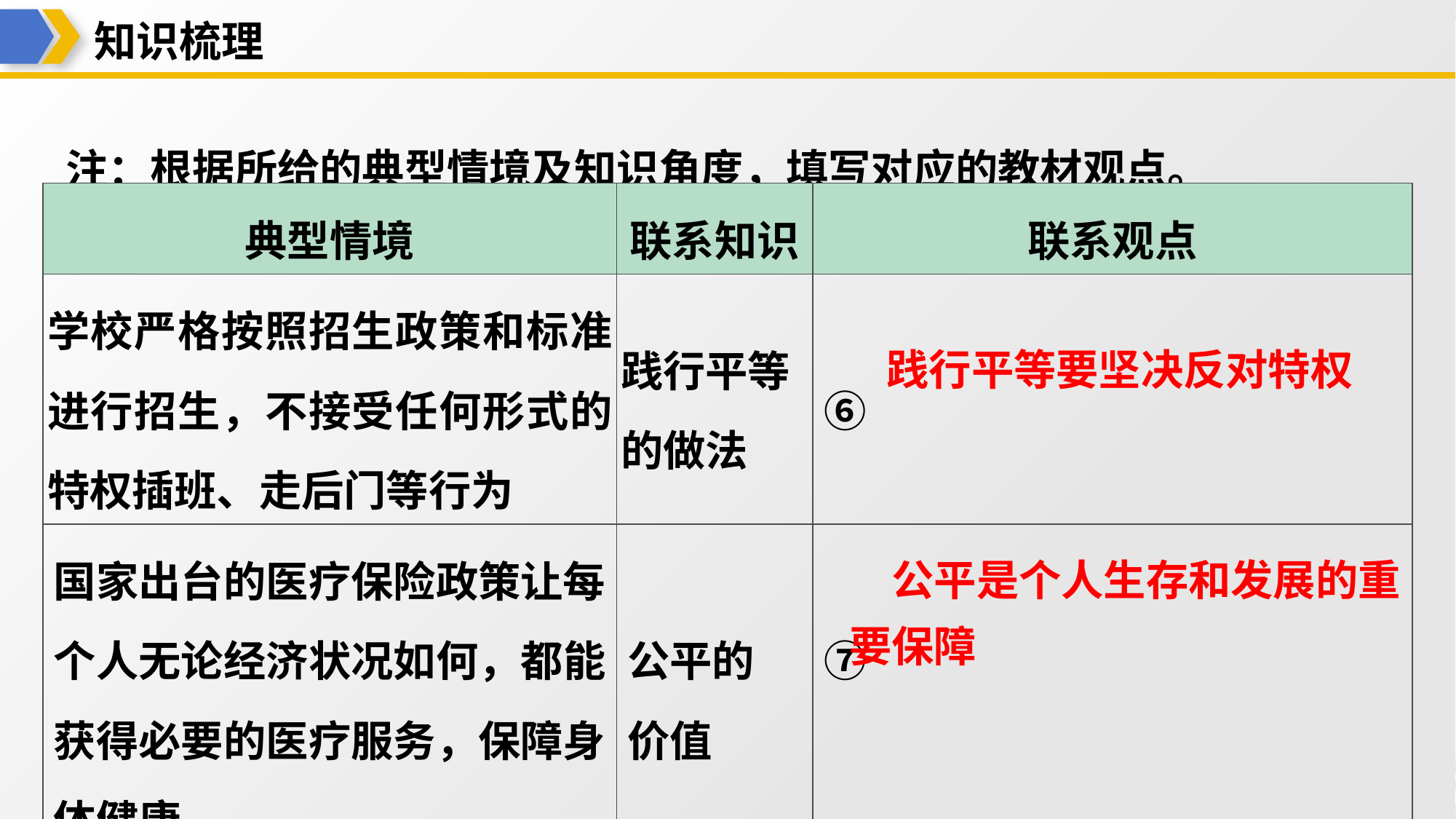

知识梳理
注：根据所给的典型情境及知识角度，填写对应的教材观点。
| 典型情境 | 联系知识 | 联系观点 |
| --- | --- | --- |
| 学校严格按照招生政策和标准进行招生，不接受任何形式的特权插班、走后门等行为 | 践行平等 的做法 | ⑥践行平等要坚决反对特权 |
| 国家出台的医疗保险政策让每个人无论经济状况如何，都能获得必要的医疗服务，保障身体健康 | 公平的 价值 | ⑦公平是个人生存和发展 的重要保障 |
践行平等要坚决反对特权
公平是个人生存和发展的重
要保障